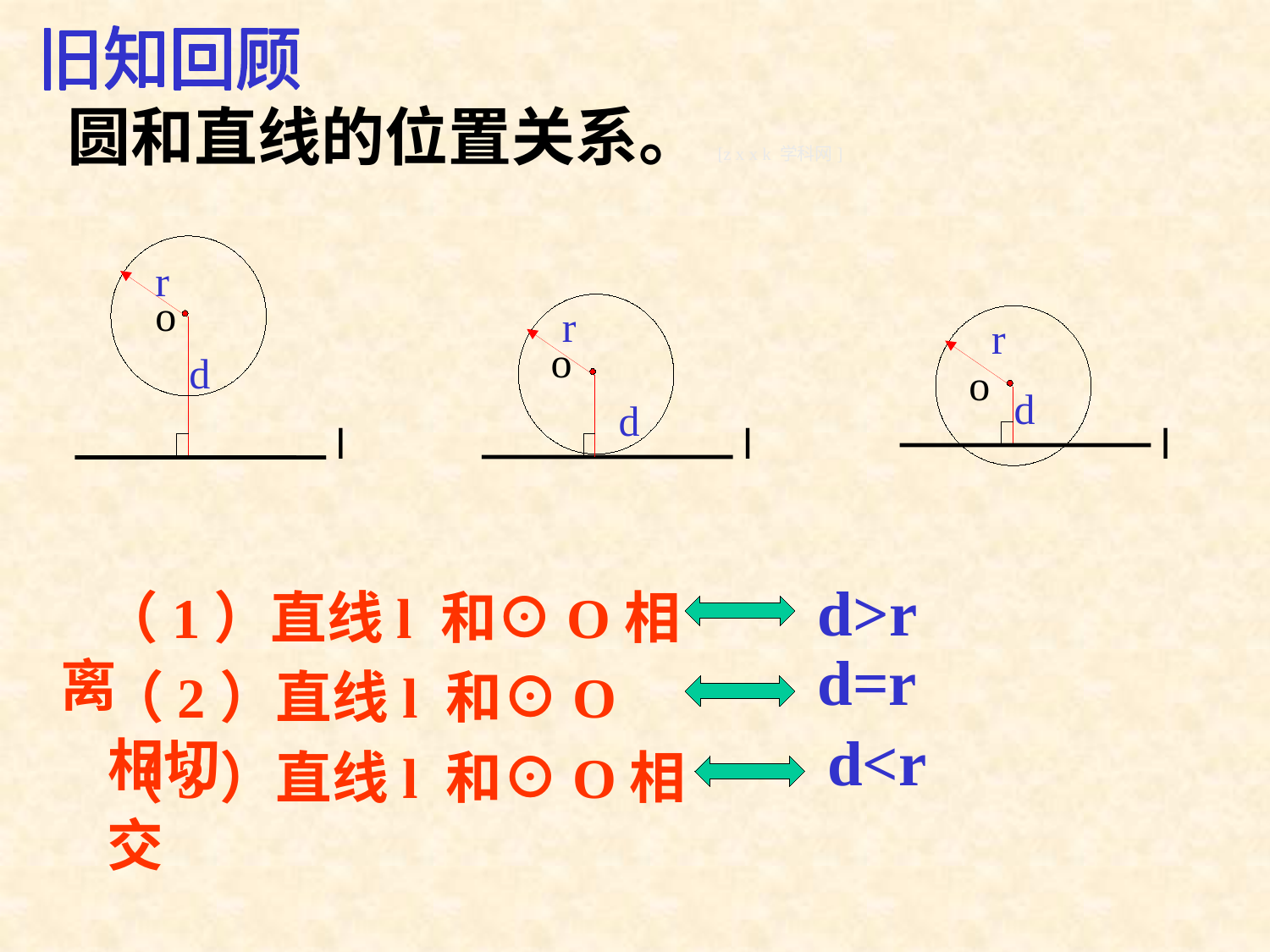

旧知回顾
# 圆和直线的位置关系。[z x x k 学科网]

r

o

d
l

o

d

r
l

o

d

r
l

d>r
      （1）直线l 和⊙O相离

d=r
（2）直线l 和⊙O相切

d<r
（3）直线l 和⊙O相交